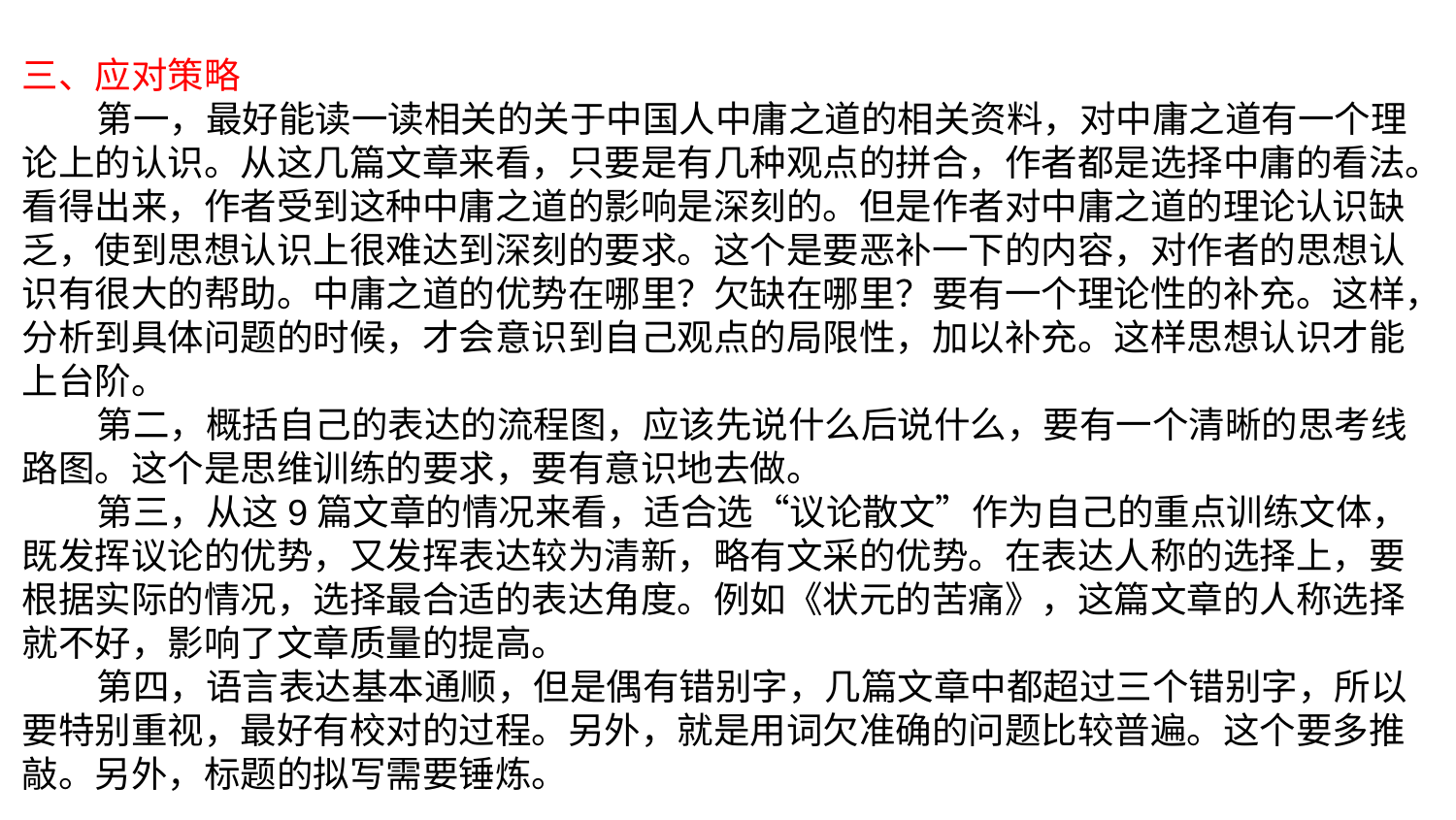

三、应对策略
        第一，最好能读一读相关的关于中国人中庸之道的相关资料，对中庸之道有一个理论上的认识。从这几篇文章来看，只要是有几种观点的拼合，作者都是选择中庸的看法。看得出来，作者受到这种中庸之道的影响是深刻的。但是作者对中庸之道的理论认识缺乏，使到思想认识上很难达到深刻的要求。这个是要恶补一下的内容，对作者的思想认识有很大的帮助。中庸之道的优势在哪里？欠缺在哪里？要有一个理论性的补充。这样，分析到具体问题的时候，才会意识到自己观点的局限性，加以补充。这样思想认识才能上台阶。
        第二，概括自己的表达的流程图，应该先说什么后说什么，要有一个清晰的思考线路图。这个是思维训练的要求，要有意识地去做。
        第三，从这9篇文章的情况来看，适合选“议论散文”作为自己的重点训练文体，既发挥议论的优势，又发挥表达较为清新，略有文采的优势。在表达人称的选择上，要根据实际的情况，选择最合适的表达角度。例如《状元的苦痛》，这篇文章的人称选择就不好，影响了文章质量的提高。
        第四，语言表达基本通顺，但是偶有错别字，几篇文章中都超过三个错别字，所以要特别重视，最好有校对的过程。另外，就是用词欠准确的问题比较普遍。这个要多推敲。另外，标题的拟写需要锤炼。